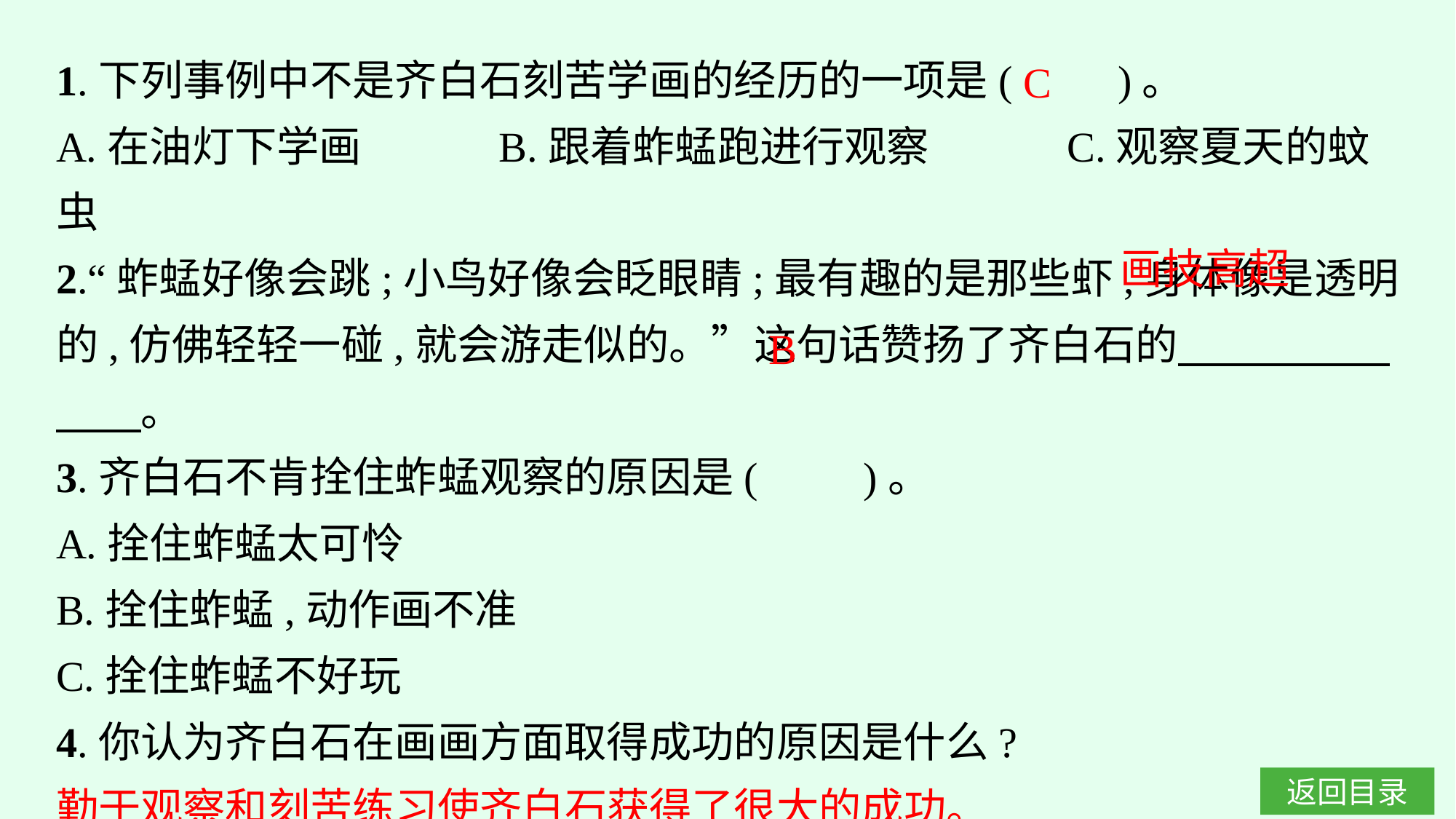

1.下列事例中不是齐白石刻苦学画的经历的一项是(　　)。
A.在油灯下学画　　　B.跟着蚱蜢跑进行观察　　　C.观察夏天的蚊虫
2.“蚱蜢好像会跳;小鸟好像会眨眼睛;最有趣的是那些虾,身体像是透明的,仿佛轻轻一碰,就会游走似的。”这句话赞扬了齐白石的　　　　　　　。
3.齐白石不肯拴住蚱蜢观察的原因是(　　)。
A.拴住蚱蜢太可怜
B.拴住蚱蜢,动作画不准
C.拴住蚱蜢不好玩
4.你认为齐白石在画画方面取得成功的原因是什么?
勤于观察和刻苦练习使齐白石获得了很大的成功。
C
画技高超
B